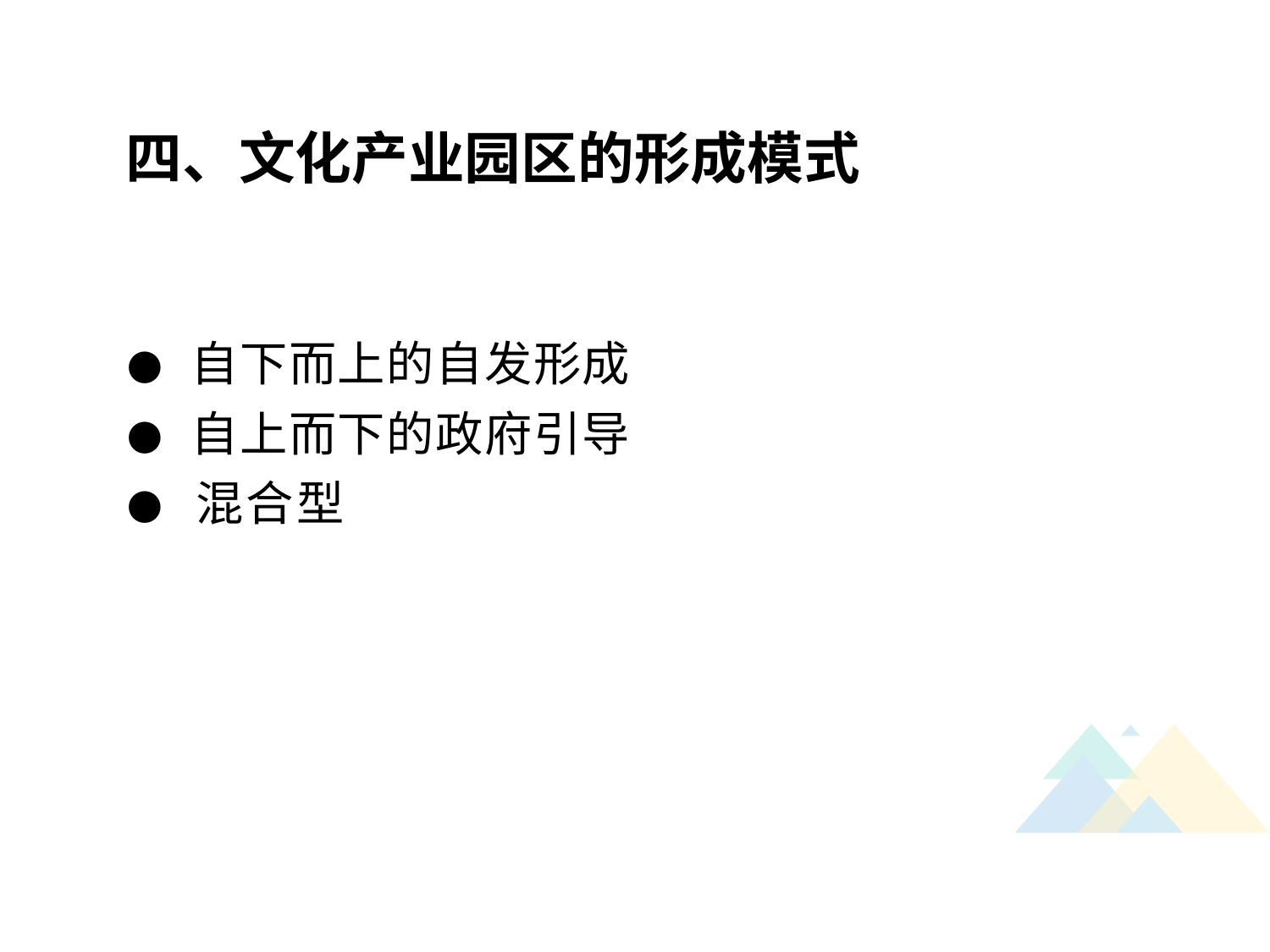

四、文化产业园区的形成模式

●  自下而上的自发形成
●  自上而下的政府引导

●  混合型